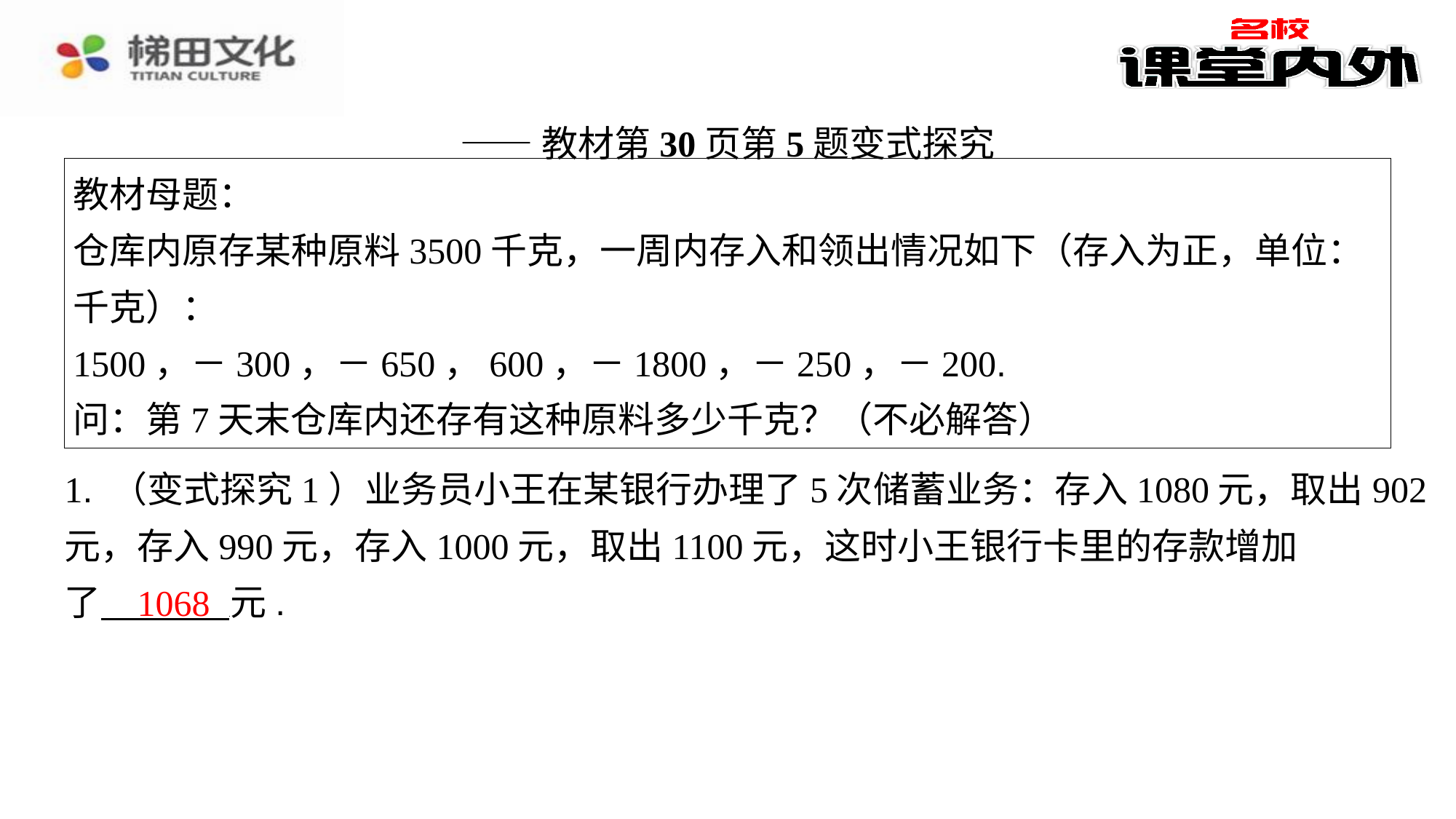

——教材第30页第5题变式探究
教材母题：
仓库内原存某种原料3500千克，一周内存入和领出情况如下（存入为正，单位：
千克）：
1500，－300，－650，600，－1800，－250，－200.
问：第7天末仓库内还存有这种原料多少千克？（不必解答）
1. （变式探究1）业务员小王在某银行办理了5次储蓄业务：存入1080元，取出902
元，存入990元，存入1000元，取出1100元，这时小王银行卡里的存款增加
了                    元.
1068